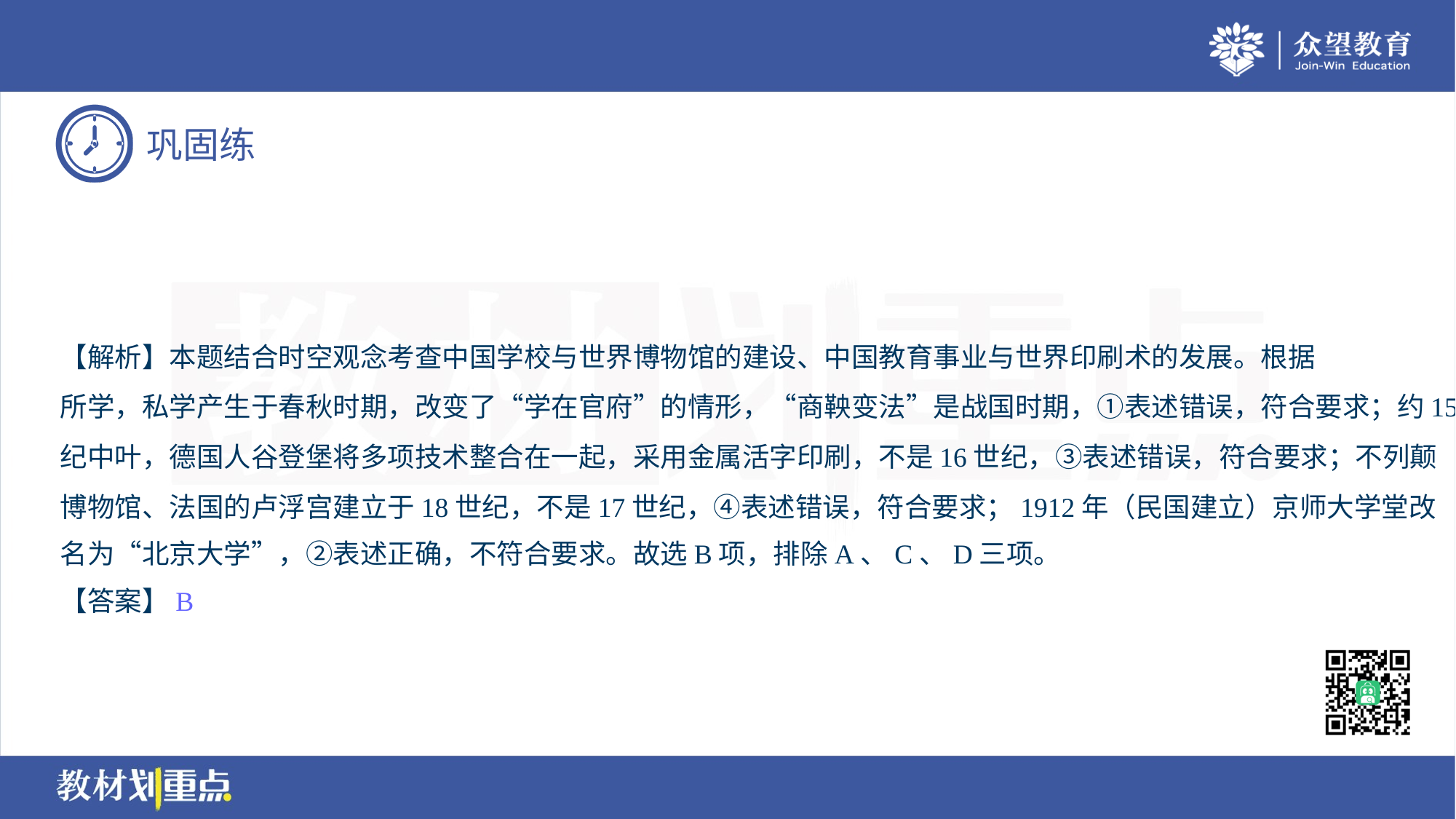

【解析】本题结合时空观念考查中国学校与世界博物馆的建设、中国教育事业与世界印刷术的发展。根据
所学，私学产生于春秋时期，改变了“学在官府”的情形，“商鞅变法”是战国时期，①表述错误，符合要求；约15世
纪中叶，德国人谷登堡将多项技术整合在一起，采用金属活字印刷，不是16世纪，③表述错误，符合要求；不列颠
博物馆、法国的卢浮宫建立于18世纪，不是17世纪，④表述错误，符合要求；1912年（民国建立）京师大学堂改
名为“北京大学”，②表述正确，不符合要求。故选B项，排除A、C、D三项。
【答案】B